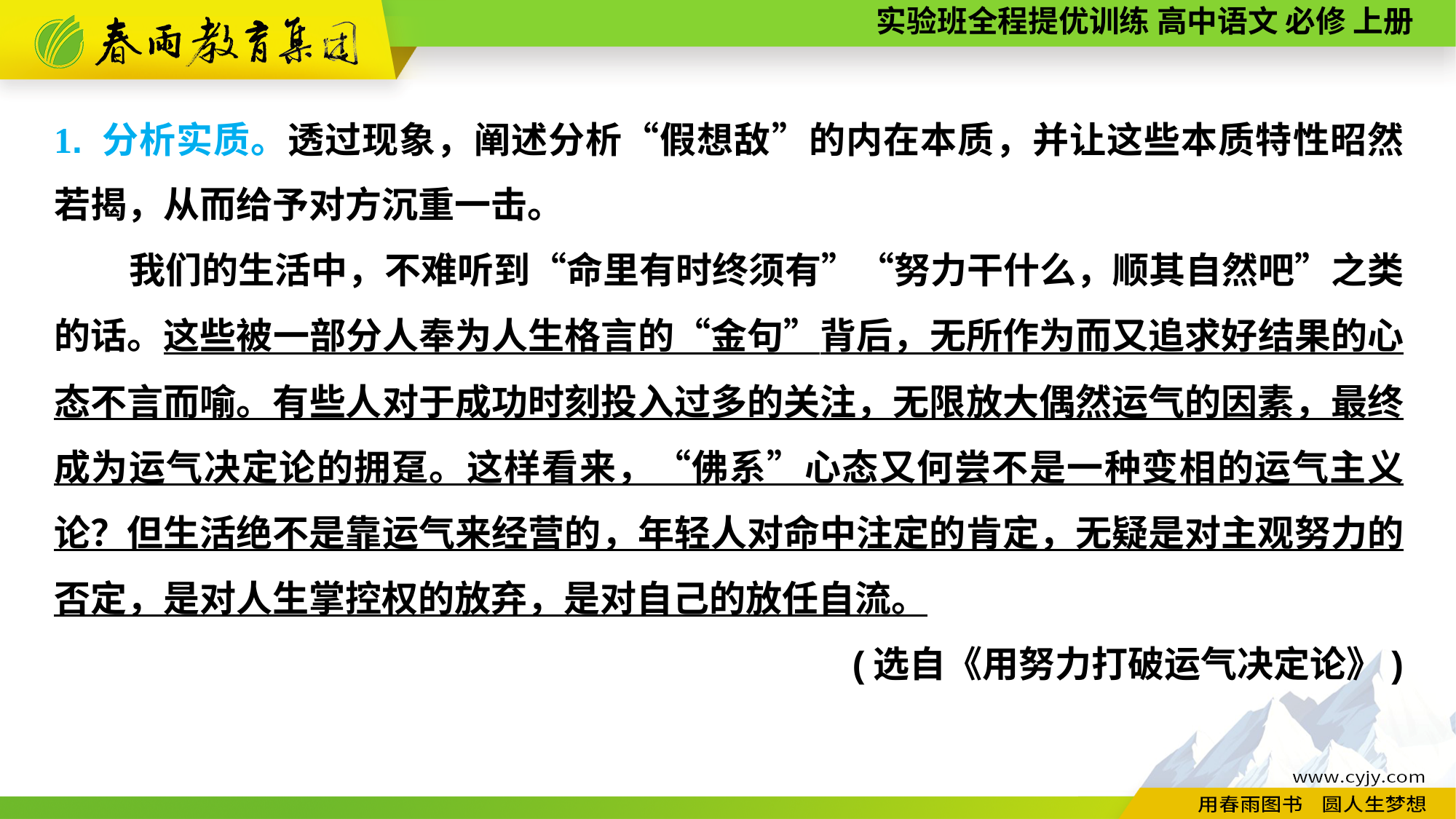

1. 分析实质。透过现象，阐述分析“假想敌”的内在本质，并让这些本质特性昭然若揭，从而给予对方沉重一击。
我们的生活中，不难听到“命里有时终须有”“努力干什么，顺其自然吧”之类的话。这些被一部分人奉为人生格言的“金句”背后，无所作为而又追求好结果的心态不言而喻。有些人对于成功时刻投入过多的关注，无限放大偶然运气的因素，最终成为运气决定论的拥趸。这样看来，“佛系”心态又何尝不是一种变相的运气主义论？但生活绝不是靠运气来经营的，年轻人对命中注定的肯定，无疑是对主观努力的否定，是对人生掌控权的放弃，是对自己的放任自流。
(选自《用努力打破运气决定论》)